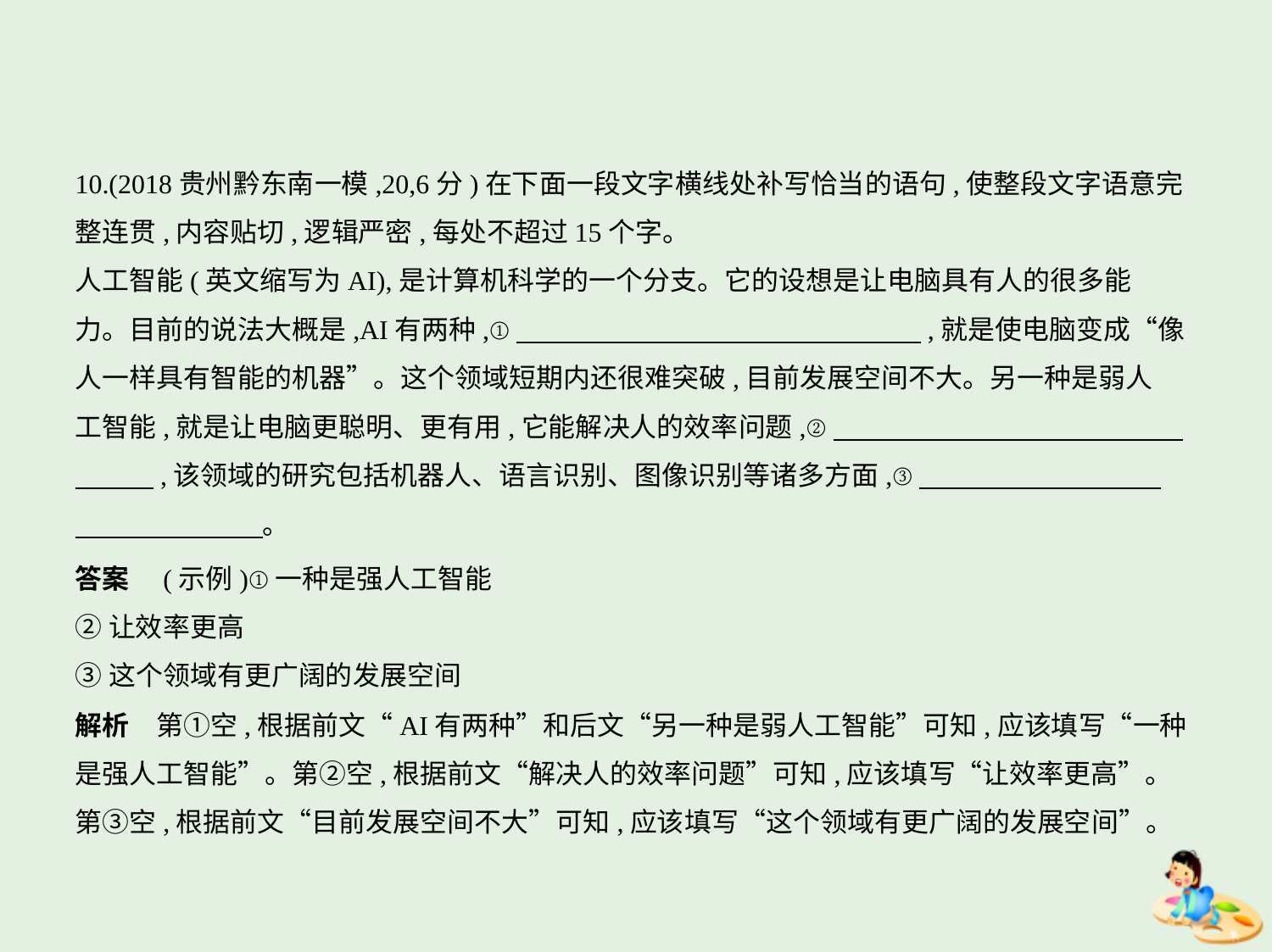

10.(2018贵州黔东南一模,20,6分)在下面一段文字横线处补写恰当的语句,使整段文字语意完
整连贯,内容贴切,逻辑严密,每处不超过15个字。
人工智能(英文缩写为AI),是计算机科学的一个分支。它的设想是让电脑具有人的很多能
力。目前的说法大概是,AI有两种,①　　　　　　　　　　　　　　    ,就是使电脑变成“像
人一样具有智能的机器”。这个领域短期内还很难突破,目前发展空间不大。另一种是弱人
工智能,就是让电脑更聪明、更有用,它能解决人的效率问题,②　　　　　　　　　　　　    
　　    ,该领域的研究包括机器人、语言识别、图像识别等诸多方面,③　　　　　　　　    
　　　　　　    。
答案　(示例)①一种是强人工智能
②让效率更高
③这个领域有更广阔的发展空间
解析　第①空,根据前文“AI有两种”和后文“另一种是弱人工智能”可知,应该填写“一种
是强人工智能”。第②空,根据前文“解决人的效率问题”可知,应该填写“让效率更高”。
第③空,根据前文“目前发展空间不大”可知,应该填写“这个领域有更广阔的发展空间”。